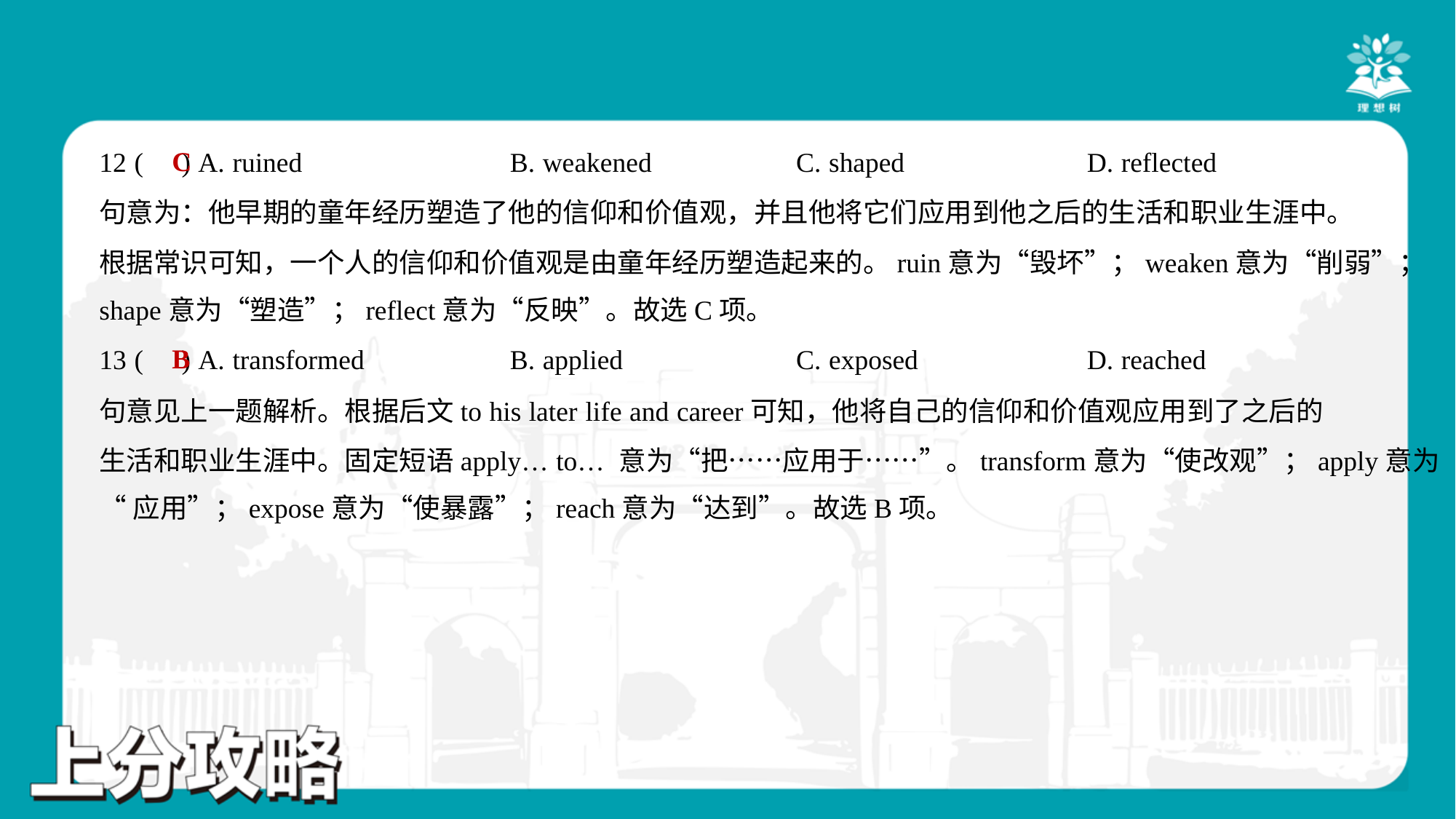

C
12 (     ) A. ruined	B. weakened	C. shaped	D. reflected
句意为：他早期的童年经历塑造了他的信仰和价值观，并且他将它们应用到他之后的生活和职业生涯中。
根据常识可知，一个人的信仰和价值观是由童年经历塑造起来的。ruin意为“毁坏”；weaken意为“削弱”；
shape意为“塑造”；reflect意为“反映”。故选C项。
B
13 (     ) A. transformed	B. applied	C. exposed	D. reached
句意见上一题解析。根据后文to his later life and career可知，他将自己的信仰和价值观应用到了之后的
生活和职业生涯中。固定短语apply… to… 意为“把……应用于……”。transform意为“使改观”；apply意为
“应用”；expose意为“使暴露”；reach意为“达到”。故选B项。